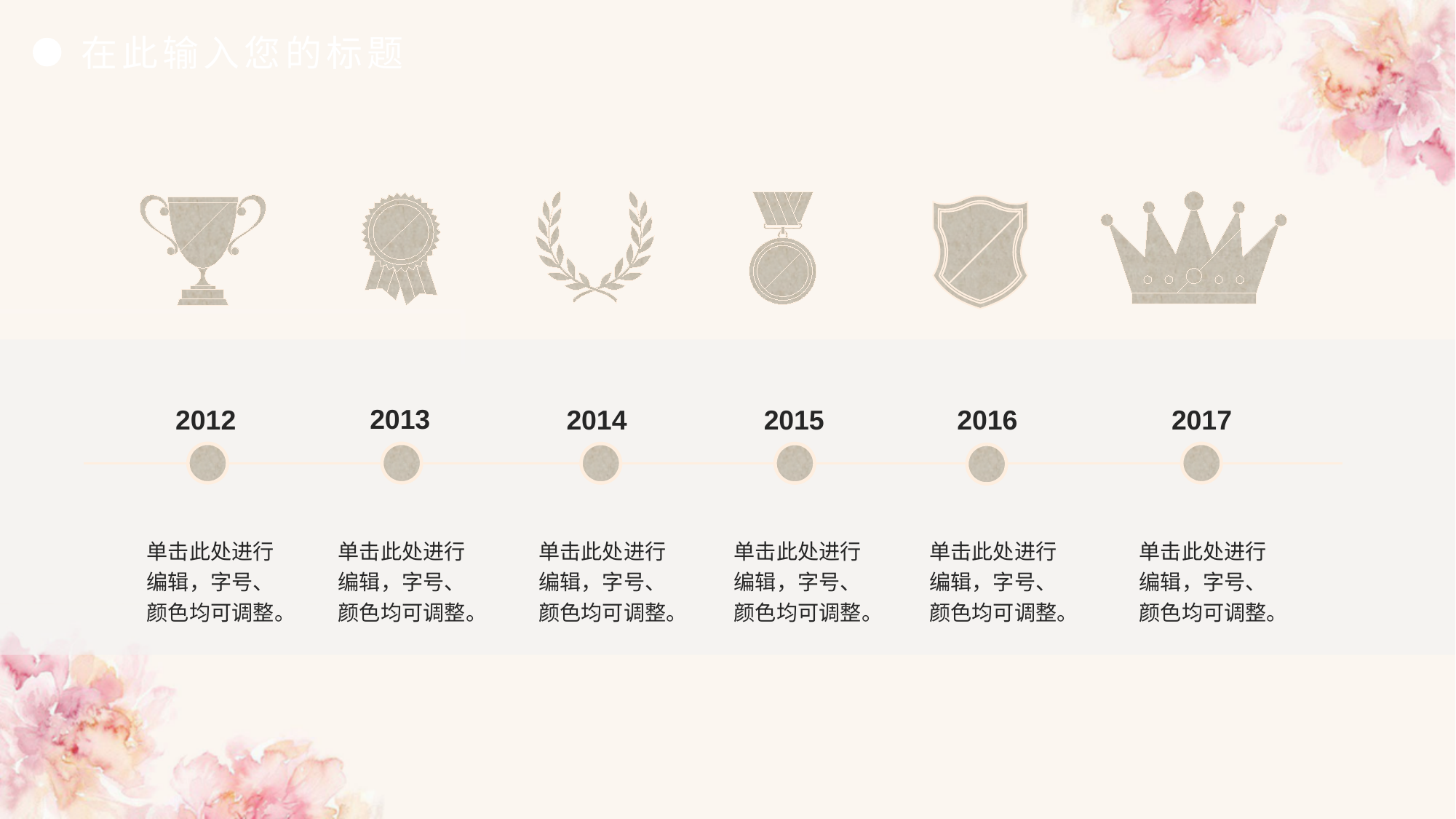

在此输入您的标题

2013
2014
2015
2016
2017
2012

单击此处进行编辑，字号、颜色均可调整。
单击此处进行编辑，字号、颜色均可调整。
单击此处进行编辑，字号、颜色均可调整。
单击此处进行编辑，字号、颜色均可调整。
单击此处进行编辑，字号、颜色均可调整。
单击此处进行编辑，字号、颜色均可调整。